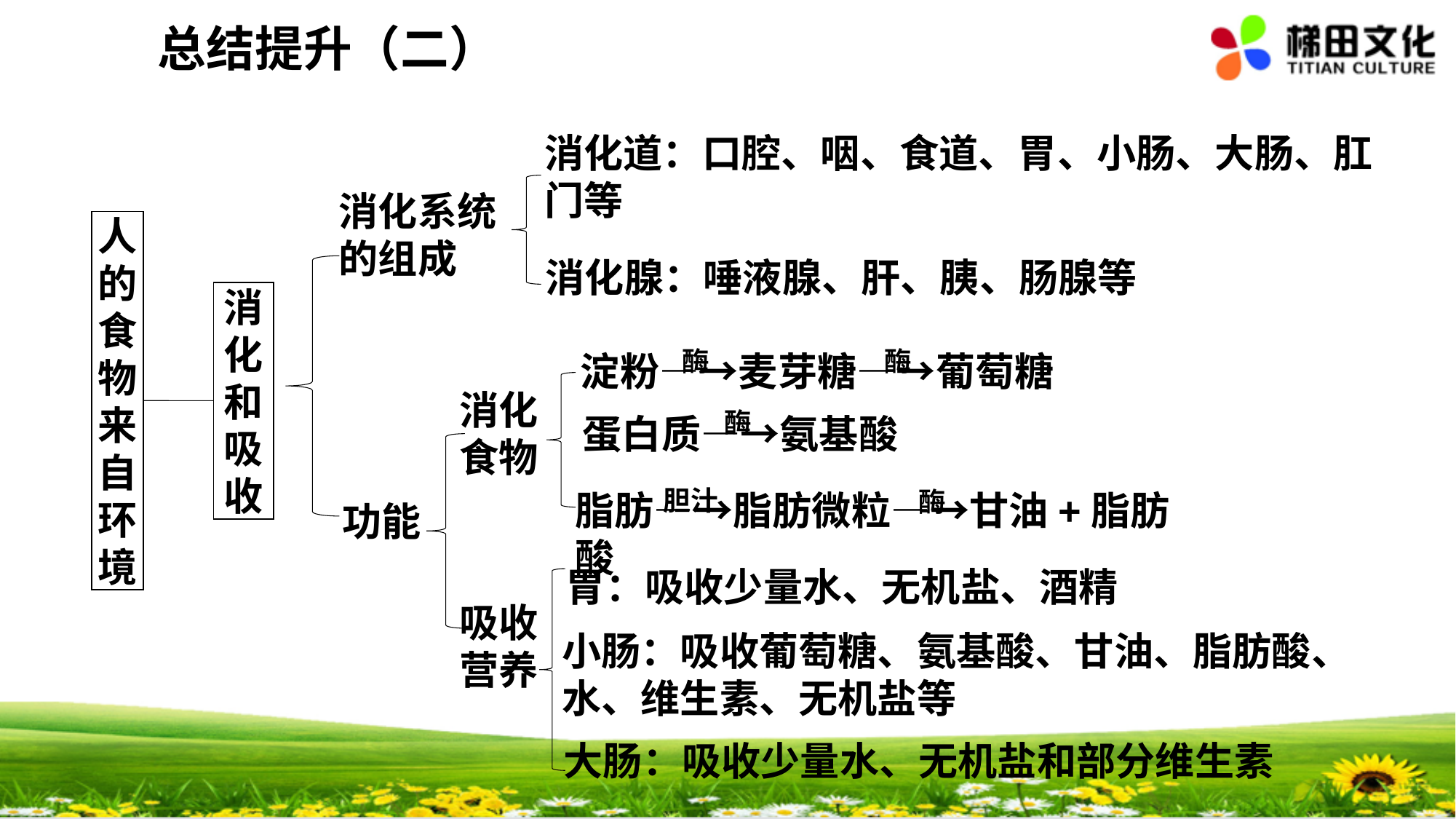

总结提升（二）
消化道：口腔、咽、食道、胃、小肠、大肠、肛门等

消化系统的组成
人的食物来自环境
消化腺：唾液腺、肝、胰、肠腺等

消化和吸收
酶
酶
淀粉—→麦芽糖—→葡萄糖

消化食物

酶
蛋白质—→氨基酸

胆汁
酶
脂肪—→脂肪微粒—→甘油+脂肪酸
功能

胃：吸收少量水、无机盐、酒精

吸收营养
小肠：吸收葡萄糖、氨基酸、甘油、脂肪酸、水、维生素、无机盐等
大肠：吸收少量水、无机盐和部分维生素